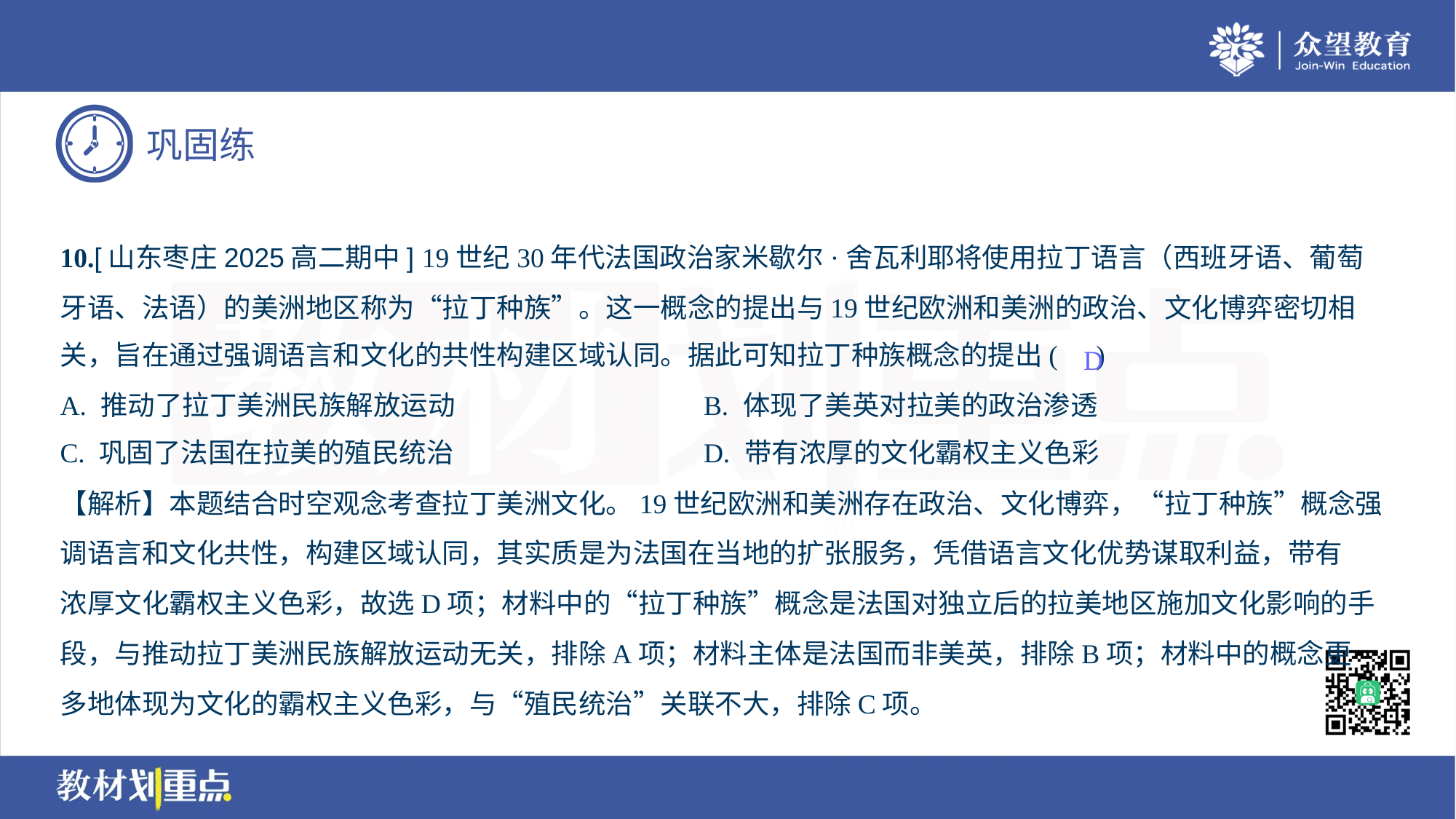

10.[山东枣庄2025高二期中] 19世纪30年代法国政治家米歇尔·舍瓦利耶将使用拉丁语言（西班牙语、葡萄
牙语、法语）的美洲地区称为“拉丁种族”。这一概念的提出与19世纪欧洲和美洲的政治、文化博弈密切相
关，旨在通过强调语言和文化的共性构建区域认同。据此可知拉丁种族概念的提出(     )
D
A. 推动了拉丁美洲民族解放运动	B. 体现了美英对拉美的政治渗透
C. 巩固了法国在拉美的殖民统治	D. 带有浓厚的文化霸权主义色彩
【解析】本题结合时空观念考查拉丁美洲文化。19世纪欧洲和美洲存在政治、文化博弈，“拉丁种族”概念强
调语言和文化共性，构建区域认同，其实质是为法国在当地的扩张服务，凭借语言文化优势谋取利益，带有
浓厚文化霸权主义色彩，故选D项；材料中的“拉丁种族”概念是法国对独立后的拉美地区施加文化影响的手
段，与推动拉丁美洲民族解放运动无关，排除A项；材料主体是法国而非美英，排除B项；材料中的概念更
多地体现为文化的霸权主义色彩，与“殖民统治”关联不大，排除C项。